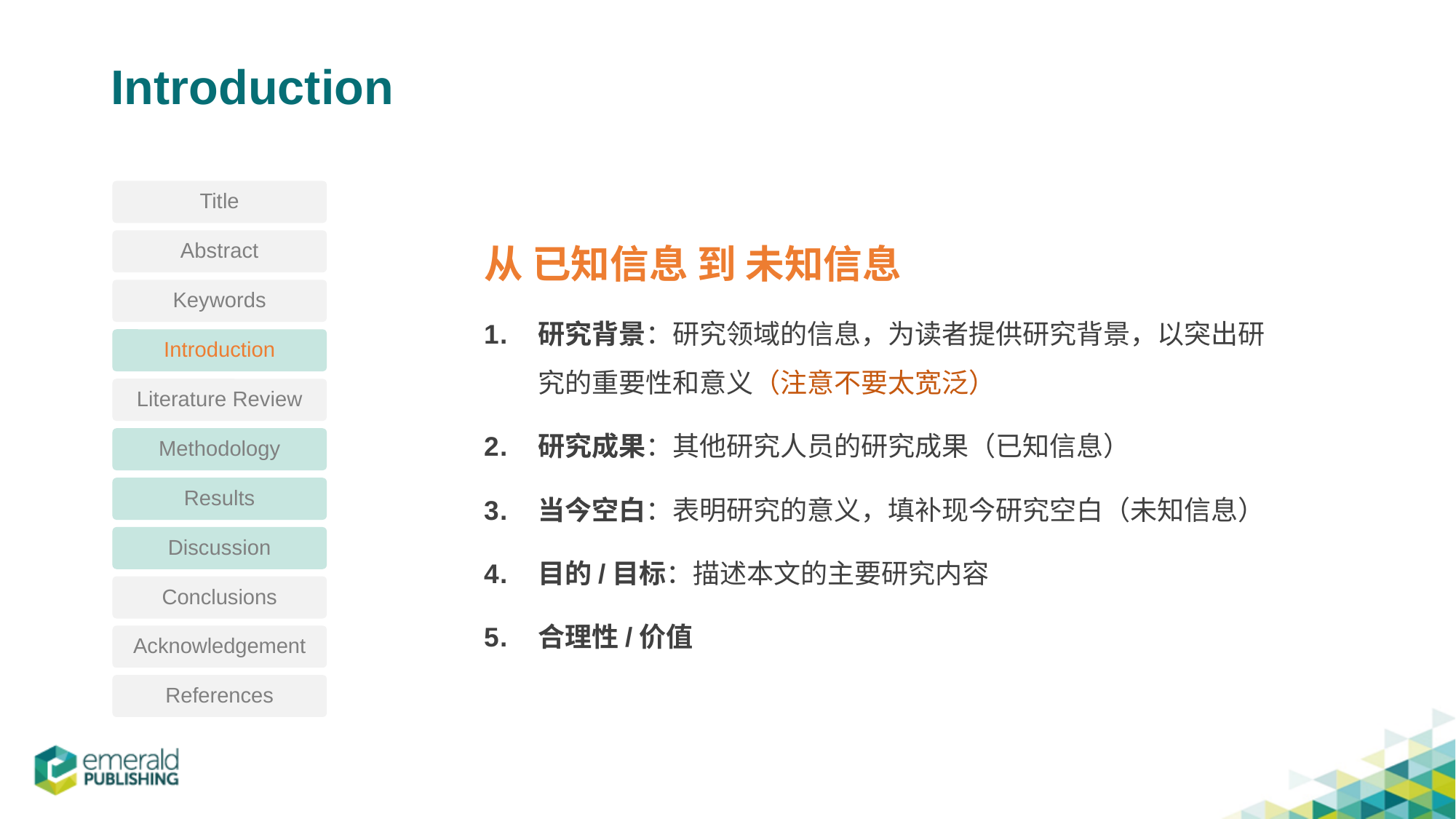

# Introduction

Title
从 已知信息 到 未知信息
研究背景：研究领域的信息，为读者提供研究背景，以突出研究的重要性和意义（注意不要太宽泛）
研究成果：其他研究人员的研究成果（已知信息）
当今空白：表明研究的意义，填补现今研究空白（未知信息）
目的/目标：描述本文的主要研究内容
合理性/价值

Abstract

Keywords

Introduction

Literature Review

Methodology

Results

Discussion

Conclusions

Acknowledgement

References